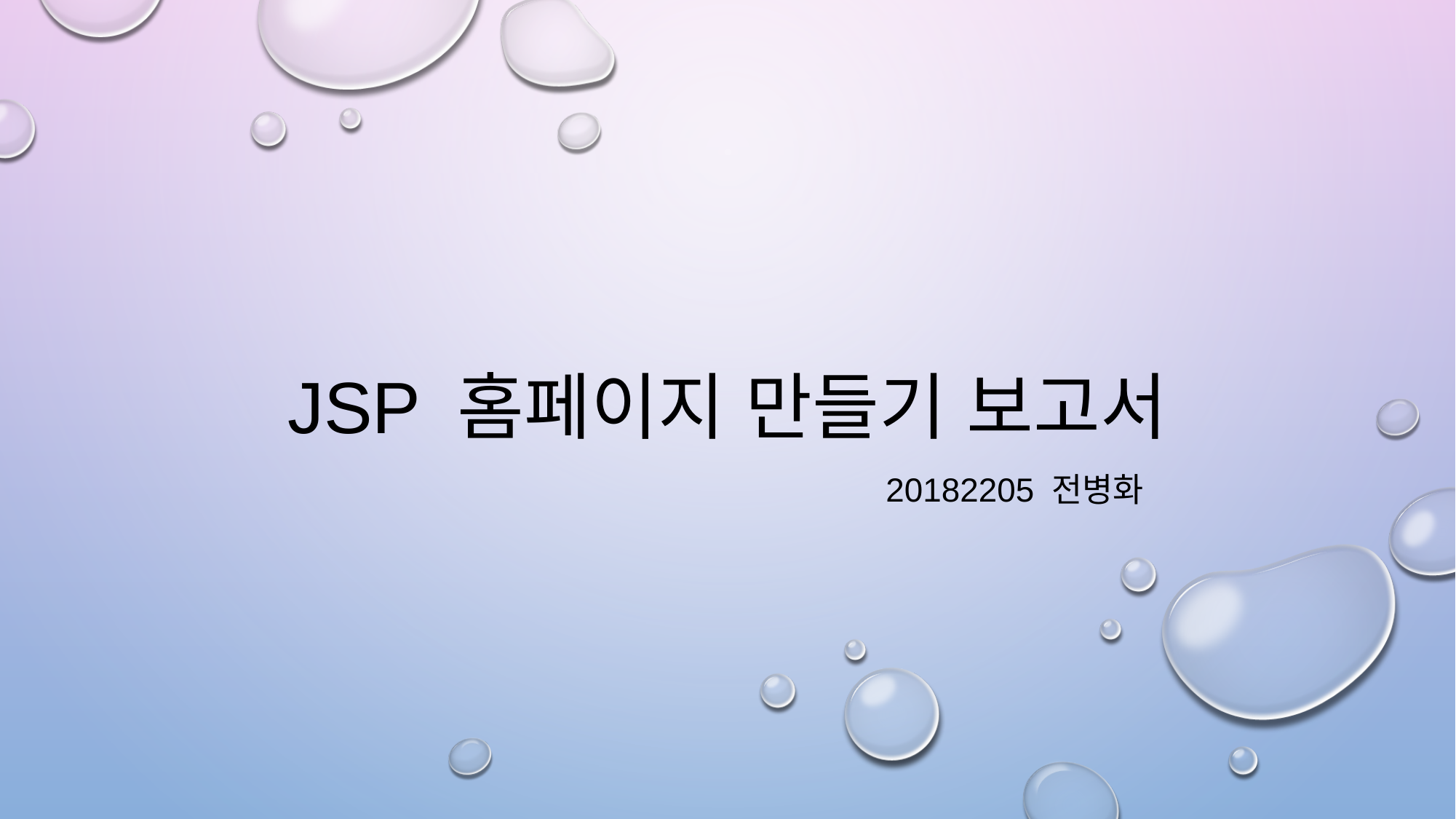

# Jsp 홈페이지 만들기 보고서
20182205 전병화